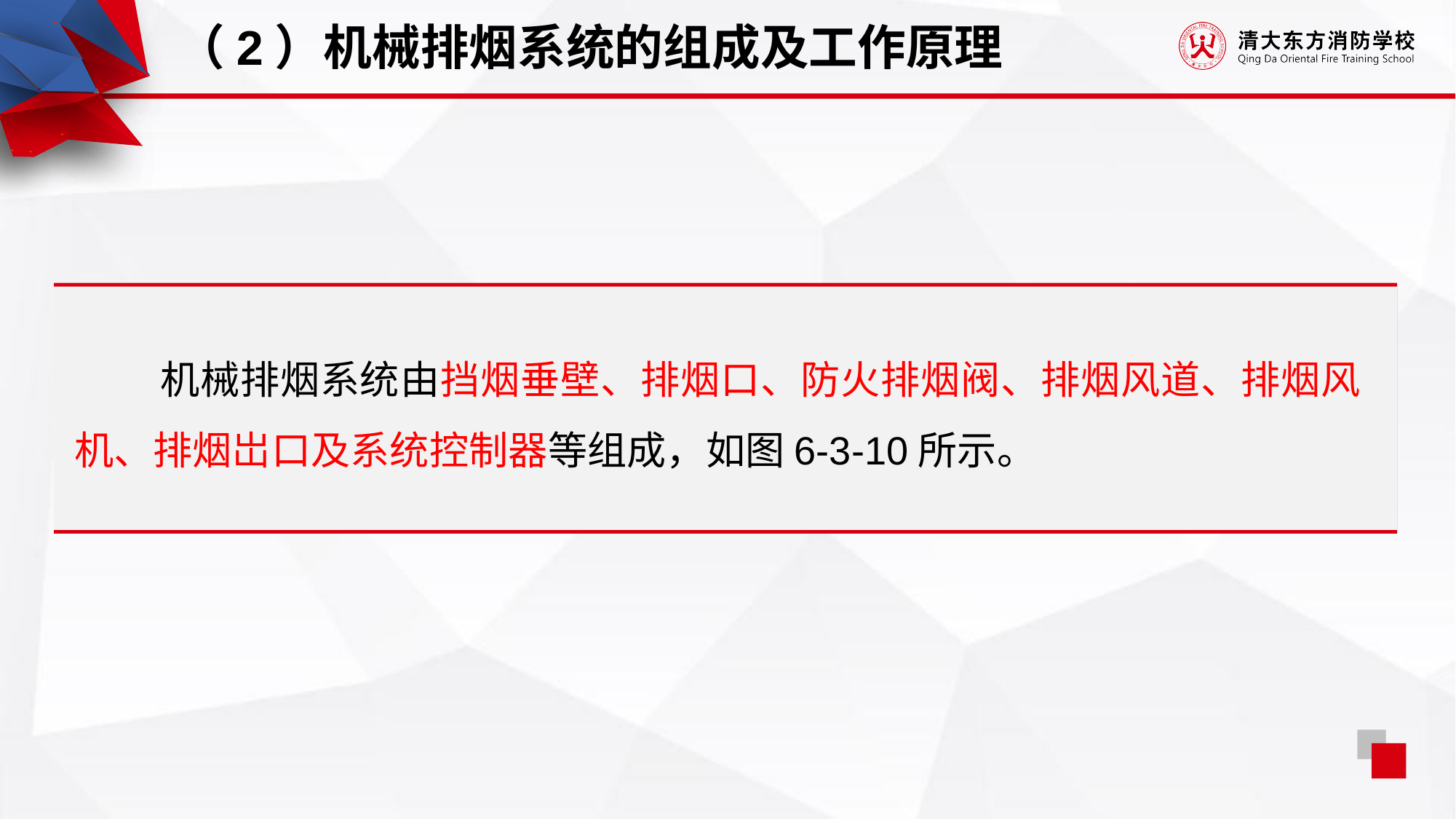

（2）机械排烟系统的组成及工作原理

机械排烟系统由挡烟垂壁、排烟口、防火排烟阀、排烟风道、排烟风机、排烟岀口及系统控制器等组成，如图6-3-10所示。